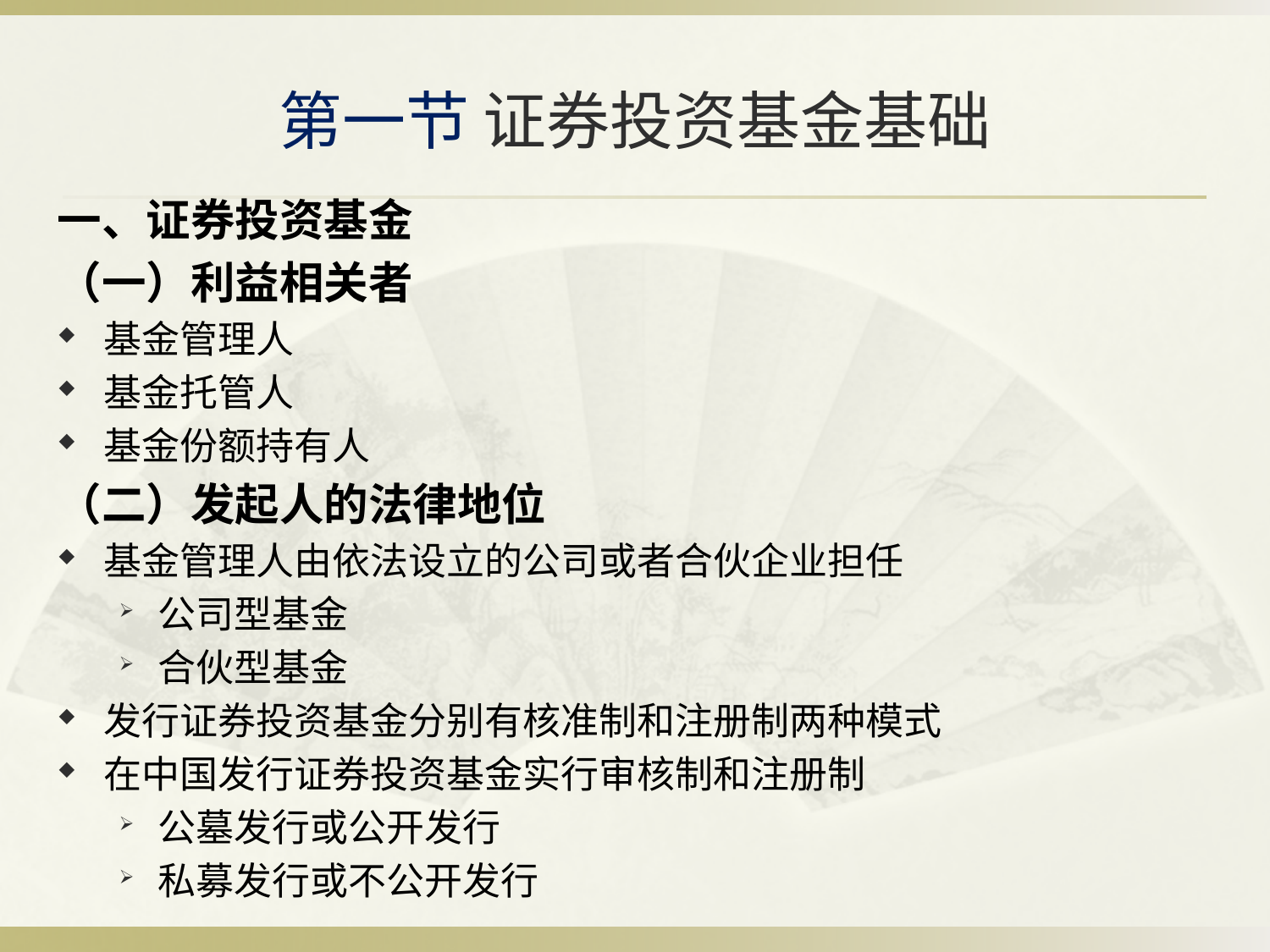

# 第一节 证券投资基金基础
一、证券投资基金
（一）利益相关者
基金管理人
基金托管人
基金份额持有人
（二）发起人的法律地位
基金管理人由依法设立的公司或者合伙企业担任
公司型基金
合伙型基金
发行证券投资基金分别有核准制和注册制两种模式
在中国发行证券投资基金实行审核制和注册制
公墓发行或公开发行
私募发行或不公开发行